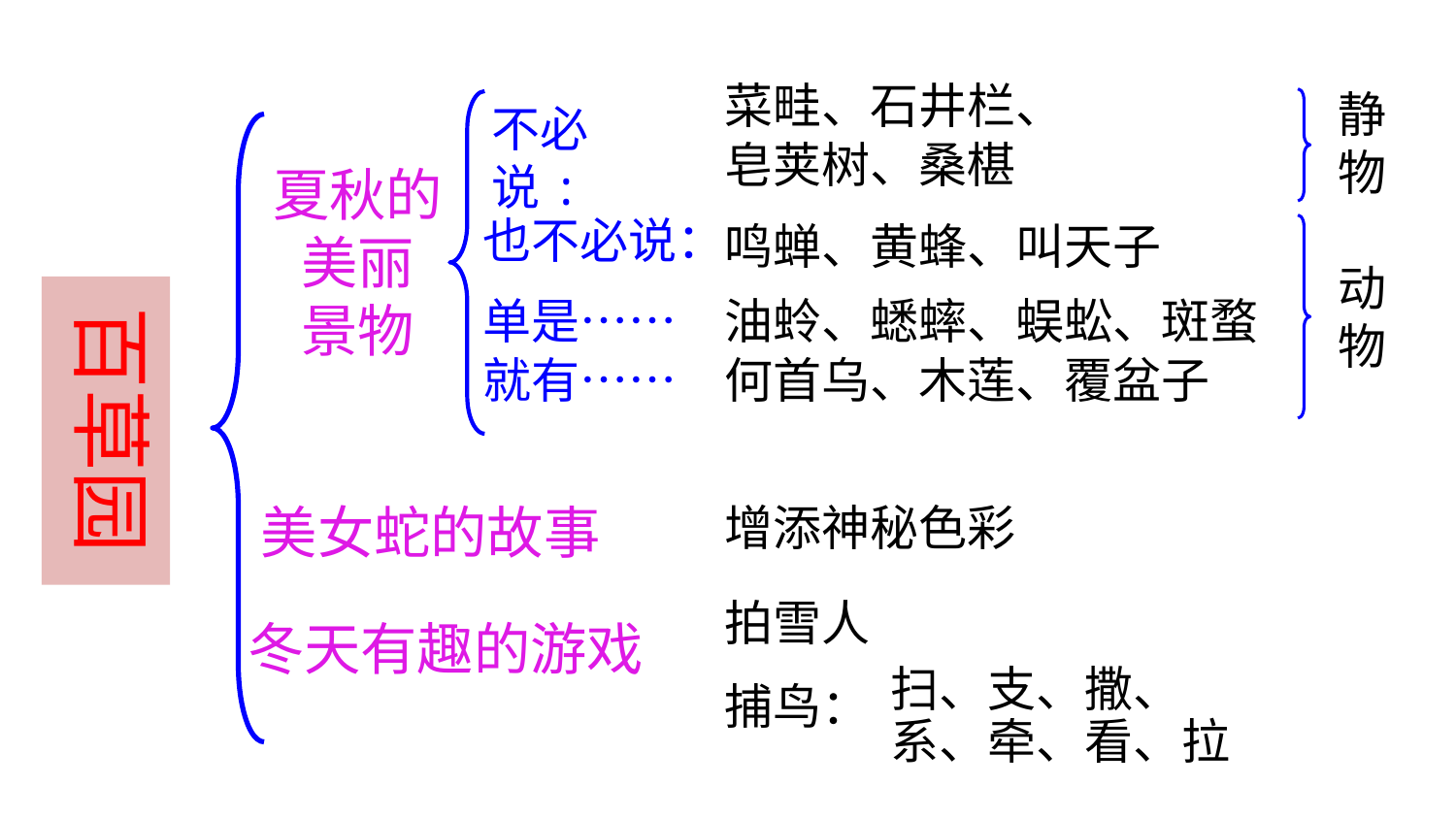

静物
菜畦、石井栏、
皂荚树、桑椹

不必说:

百草园
夏秋的美丽
景物
也不必说：
鸣蝉、黄蜂、叫天子

动物

单是……
就有……
油蛉、蟋蟀、蜈蚣、斑蝥
何首乌、木莲、覆盆子
美女蛇的故事
增添神秘色彩
拍雪人
冬天有趣的游戏
扫、支、撒、系、牵、看、拉
捕鸟：